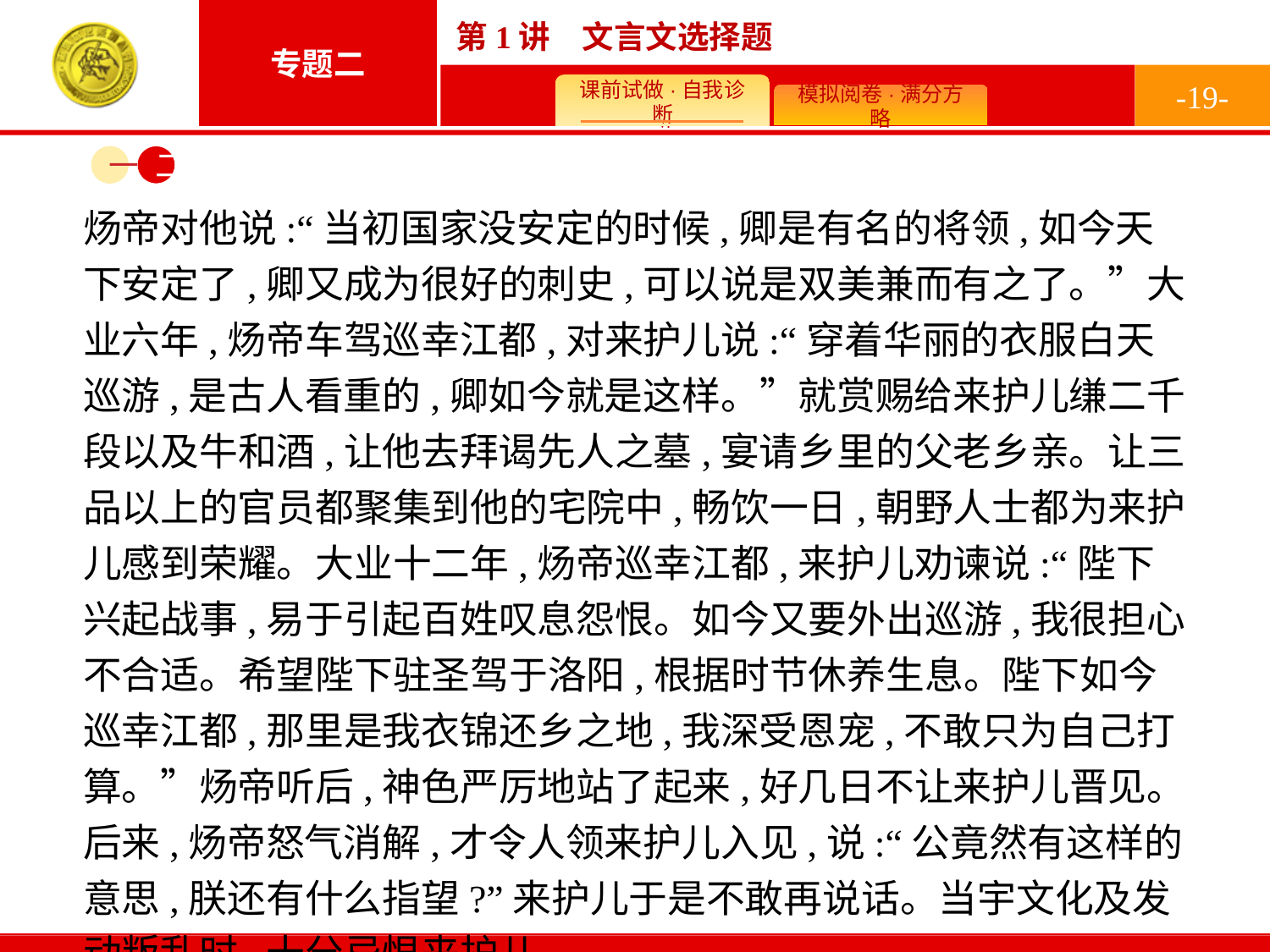

-19-
一
二
炀帝对他说:“当初国家没安定的时候,卿是有名的将领,如今天下安定了,卿又成为很好的刺史,可以说是双美兼而有之了。”大业六年,炀帝车驾巡幸江都,对来护儿说:“穿着华丽的衣服白天巡游,是古人看重的,卿如今就是这样。”就赏赐给来护儿缣二千段以及牛和酒,让他去拜谒先人之墓,宴请乡里的父老乡亲。让三品以上的官员都聚集到他的宅院中,畅饮一日,朝野人士都为来护儿感到荣耀。大业十二年,炀帝巡幸江都,来护儿劝谏说:“陛下兴起战事,易于引起百姓叹息怨恨。如今又要外出巡游,我很担心不合适。希望陛下驻圣驾于洛阳,根据时节休养生息。陛下如今巡幸江都,那里是我衣锦还乡之地,我深受恩宠,不敢只为自己打算。”炀帝听后,神色严厉地站了起来,好几日不让来护儿晋见。后来,炀帝怒气消解,才令人领来护儿入见,说:“公竟然有这样的意思,朕还有什么指望?”来护儿于是不敢再说话。当宇文化及发动叛乱时,十分忌恨来护儿。